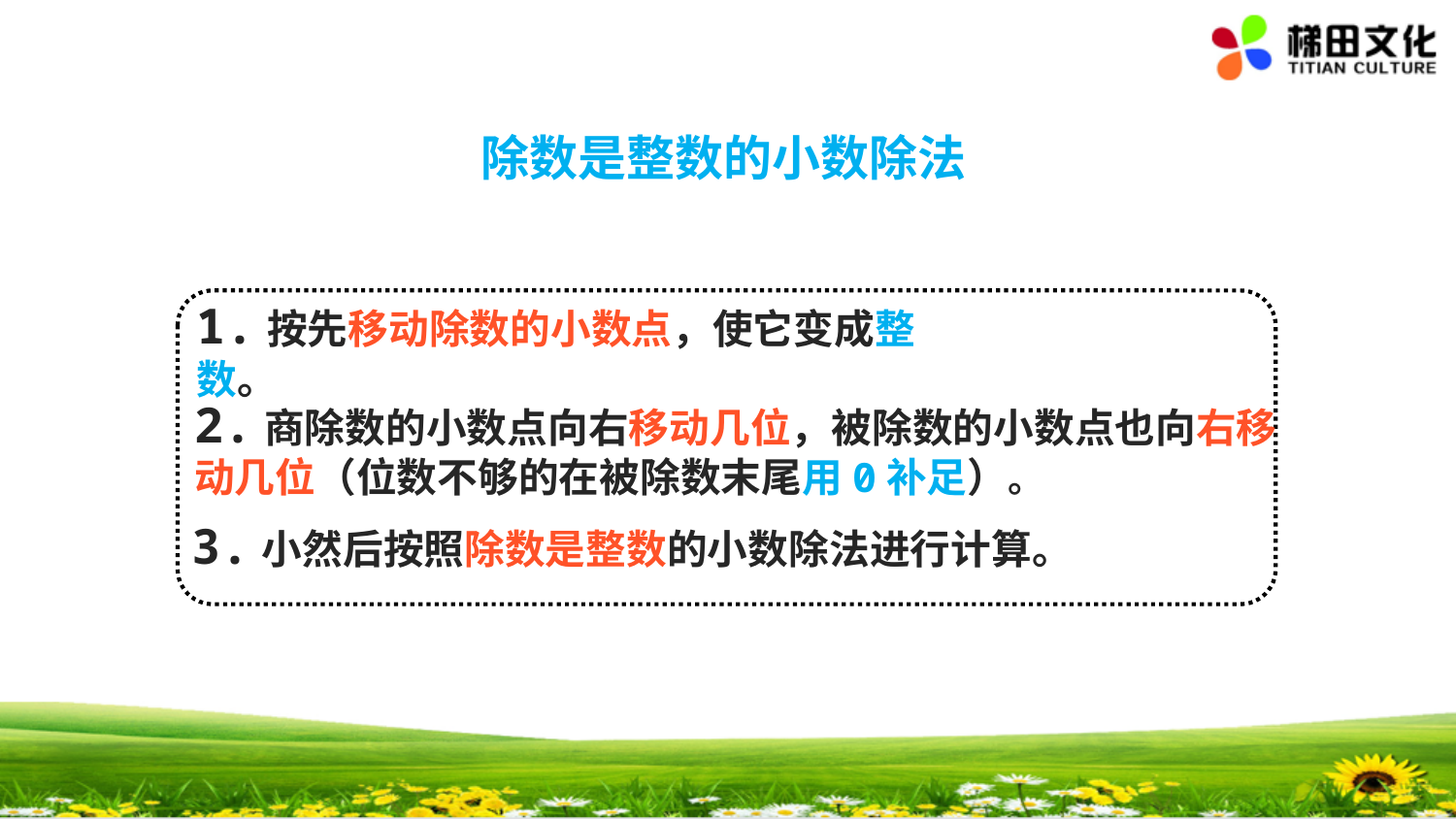

除数是整数的小数除法

1.按先移动除数的小数点，使它变成整数。
2.商除数的小数点向右移动几位，被除数的小数点也向右移
动几位（位数不够的在被除数末尾用0补足）。
3.小然后按照除数是整数的小数除法进行计算。